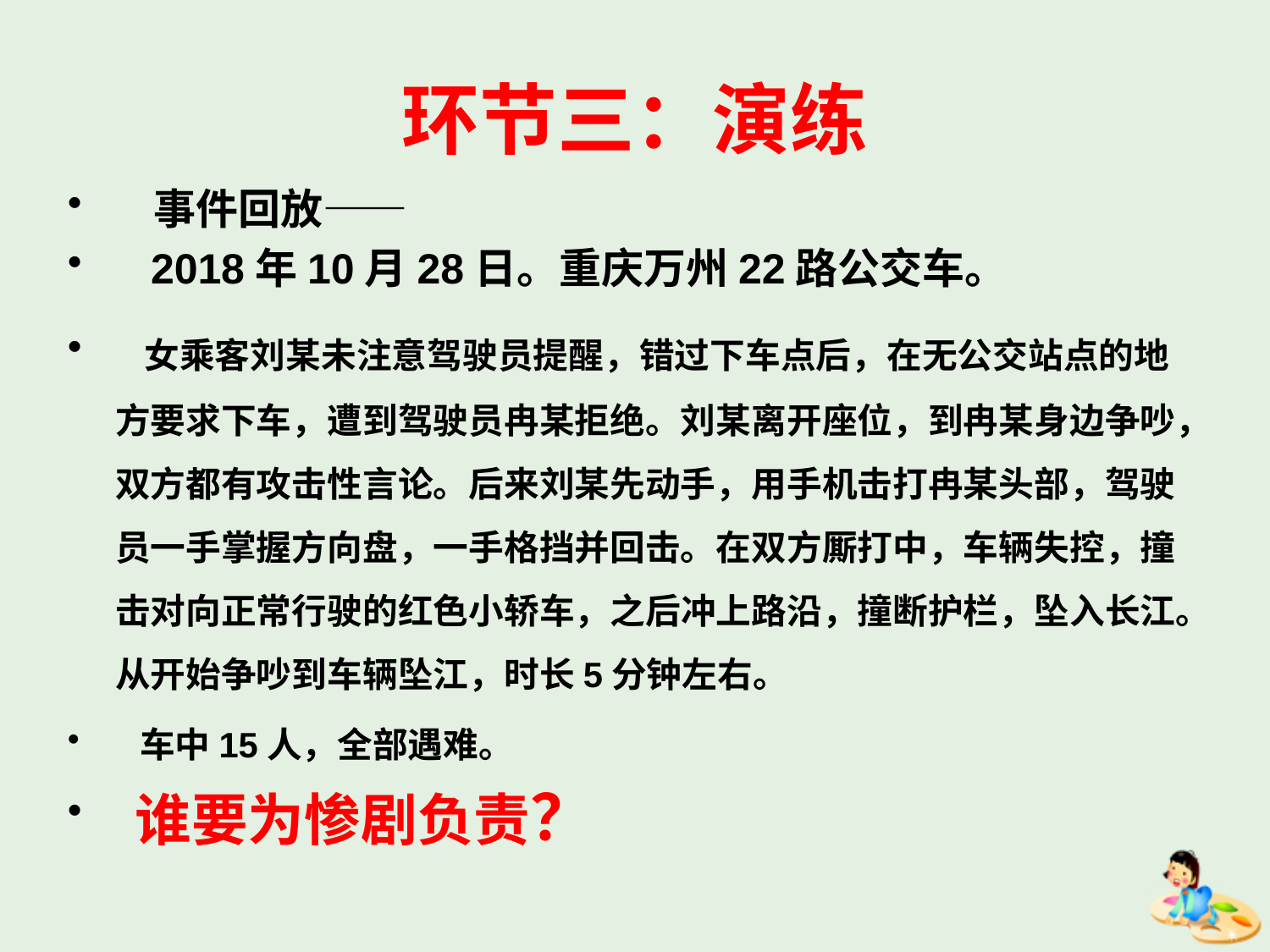

# 环节三：演练
   事件回放——
   2018年10月28日。重庆万州22路公交车。
  女乘客刘某未注意驾驶员提醒，错过下车点后，在无公交站点的地方要求下车，遭到驾驶员冉某拒绝。刘某离开座位，到冉某身边争吵，双方都有攻击性言论。后来刘某先动手，用手机击打冉某头部，驾驶员一手掌握方向盘，一手格挡并回击。在双方厮打中，车辆失控，撞击对向正常行驶的红色小轿车，之后冲上路沿，撞断护栏，坠入长江。从开始争吵到车辆坠江，时长5分钟左右。
  车中15人，全部遇难。
 谁要为惨剧负责？